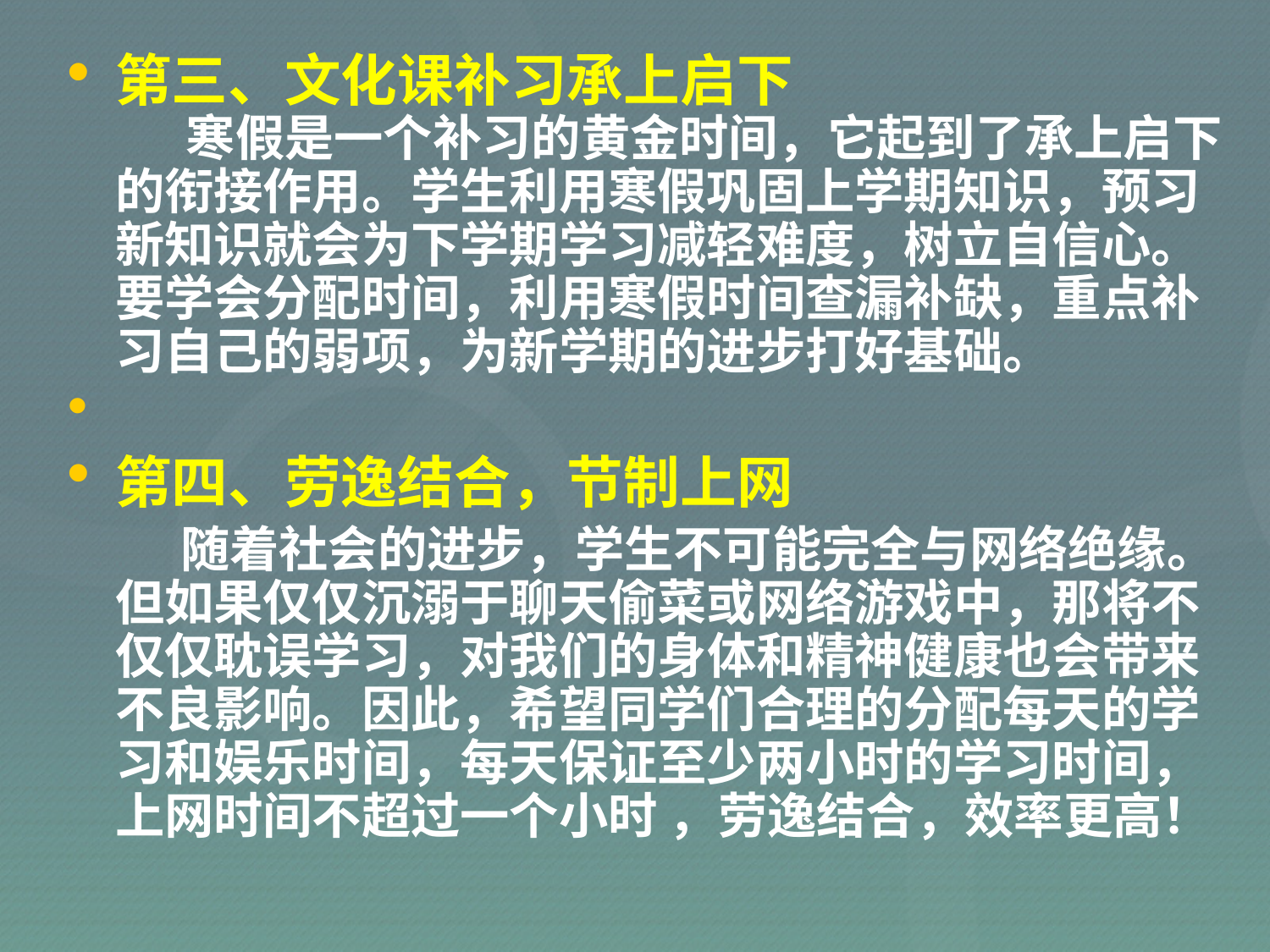

第三、文化课补习承上启下
　   寒假是一个补习的黄金时间，它起到了承上启下的衔接作用。学生利用寒假巩固上学期知识，预习新知识就会为下学期学习减轻难度，树立自信心。要学会分配时间，利用寒假时间查漏补缺，重点补习自己的弱项，为新学期的进步打好基础。

第四、劳逸结合，节制上网
         随着社会的进步，学生不可能完全与网络绝缘。但如果仅仅沉溺于聊天偷菜或网络游戏中，那将不仅仅耽误学习，对我们的身体和精神健康也会带来不良影响。因此，希望同学们合理的分配每天的学习和娱乐时间，每天保证至少两小时的学习时间，上网时间不超过一个小时 ，劳逸结合，效率更高！